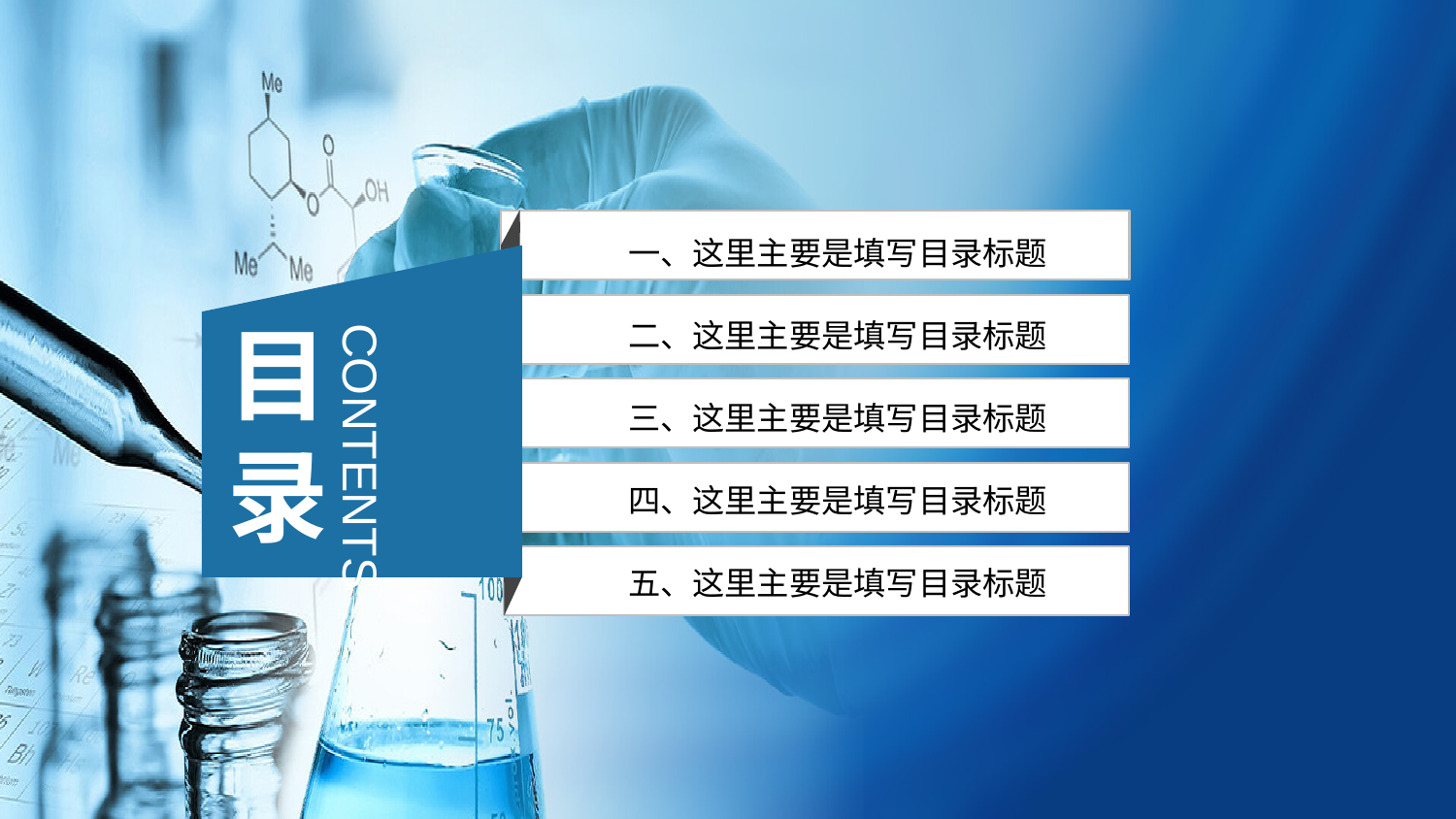

一、这里主要是填写目录标题

目录
二、这里主要是填写目录标题

三、这里主要是填写目录标题
CONTENTS

四、这里主要是填写目录标题

五、这里主要是填写目录标题